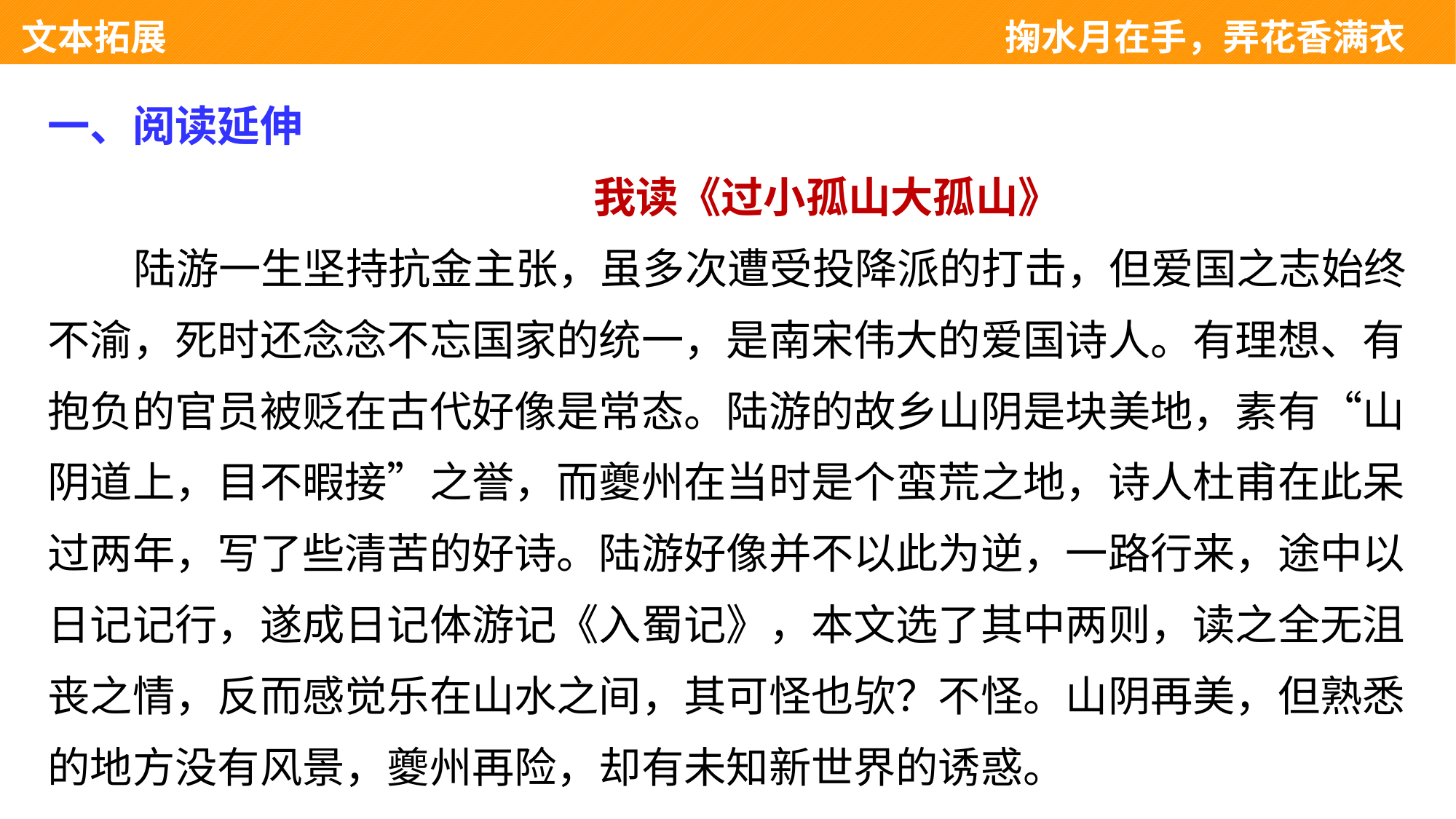

文本拓展　　　　　　　　　　　　　　　　　　　　　         掬水月在手，弄花香满衣
一、阅读延伸
				我读《过小孤山大孤山》
        陆游一生坚持抗金主张，虽多次遭受投降派的打击，但爱国之志始终不渝，死时还念念不忘国家的统一，是南宋伟大的爱国诗人。有理想、有抱负的官员被贬在古代好像是常态。陆游的故乡山阴是块美地，素有“山阴道上，目不暇接”之誉，而夔州在当时是个蛮荒之地，诗人杜甫在此呆过两年，写了些清苦的好诗。陆游好像并不以此为逆，一路行来，途中以日记记行，遂成日记体游记《入蜀记》，本文选了其中两则，读之全无沮丧之情，反而感觉乐在山水之间，其可怪也欤？不怪。山阴再美，但熟悉的地方没有风景，夔州再险，却有未知新世界的诱惑。